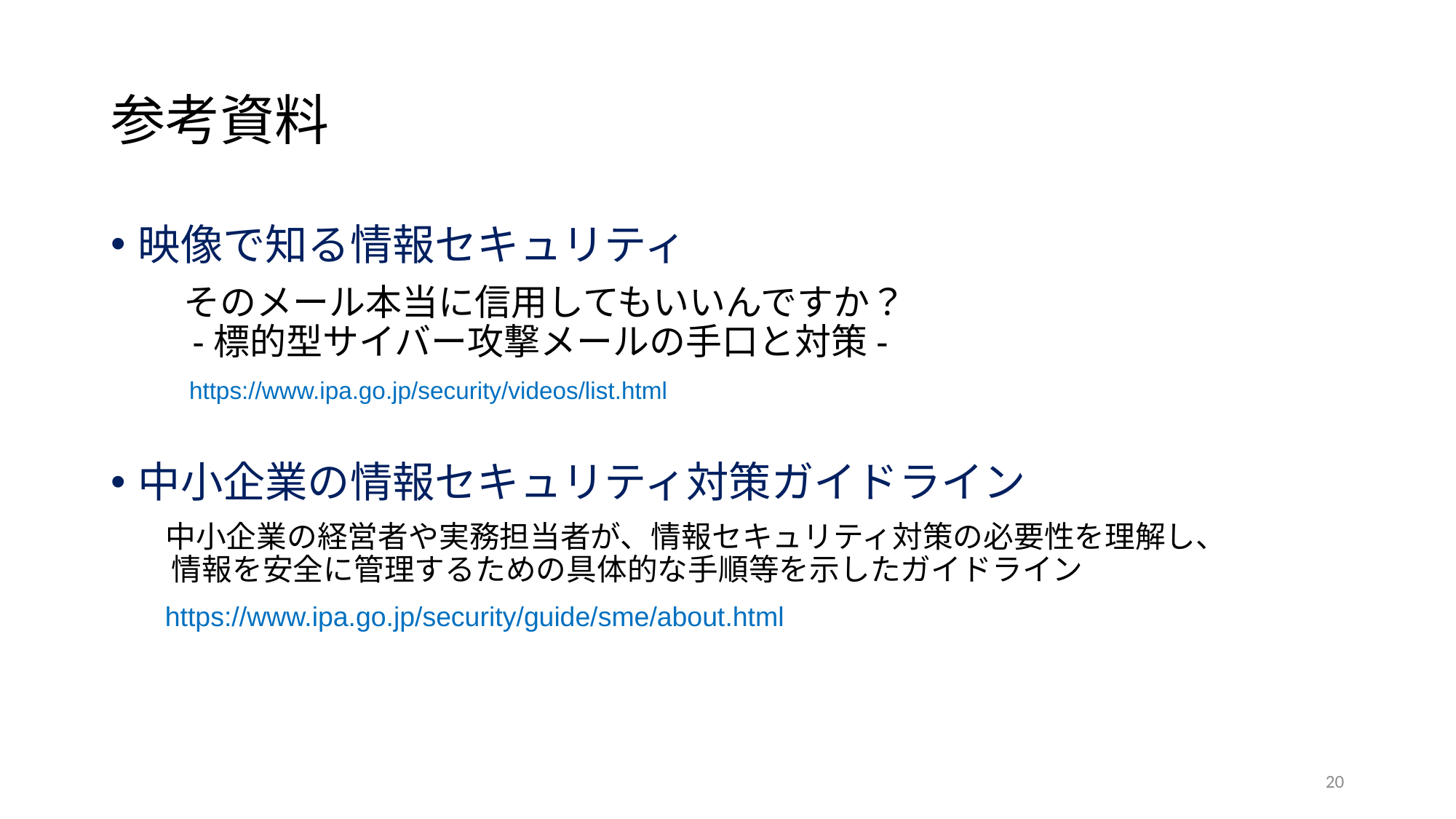

# 参考資料
映像で知る情報セキュリティ
　　そのメール本当に信用してもいいんですか？
　　-標的型サイバー攻撃メールの手口と対策-
　　　https://www.ipa.go.jp/security/videos/list.html

中小企業の情報セキュリティ対策ガイドライン
　　中小企業の経営者や実務担当者が、情報セキュリティ対策の必要性を理解し、
　　情報を安全に管理するための具体的な手順等を示したガイドライン
　　https://www.ipa.go.jp/security/guide/sme/about.html

20